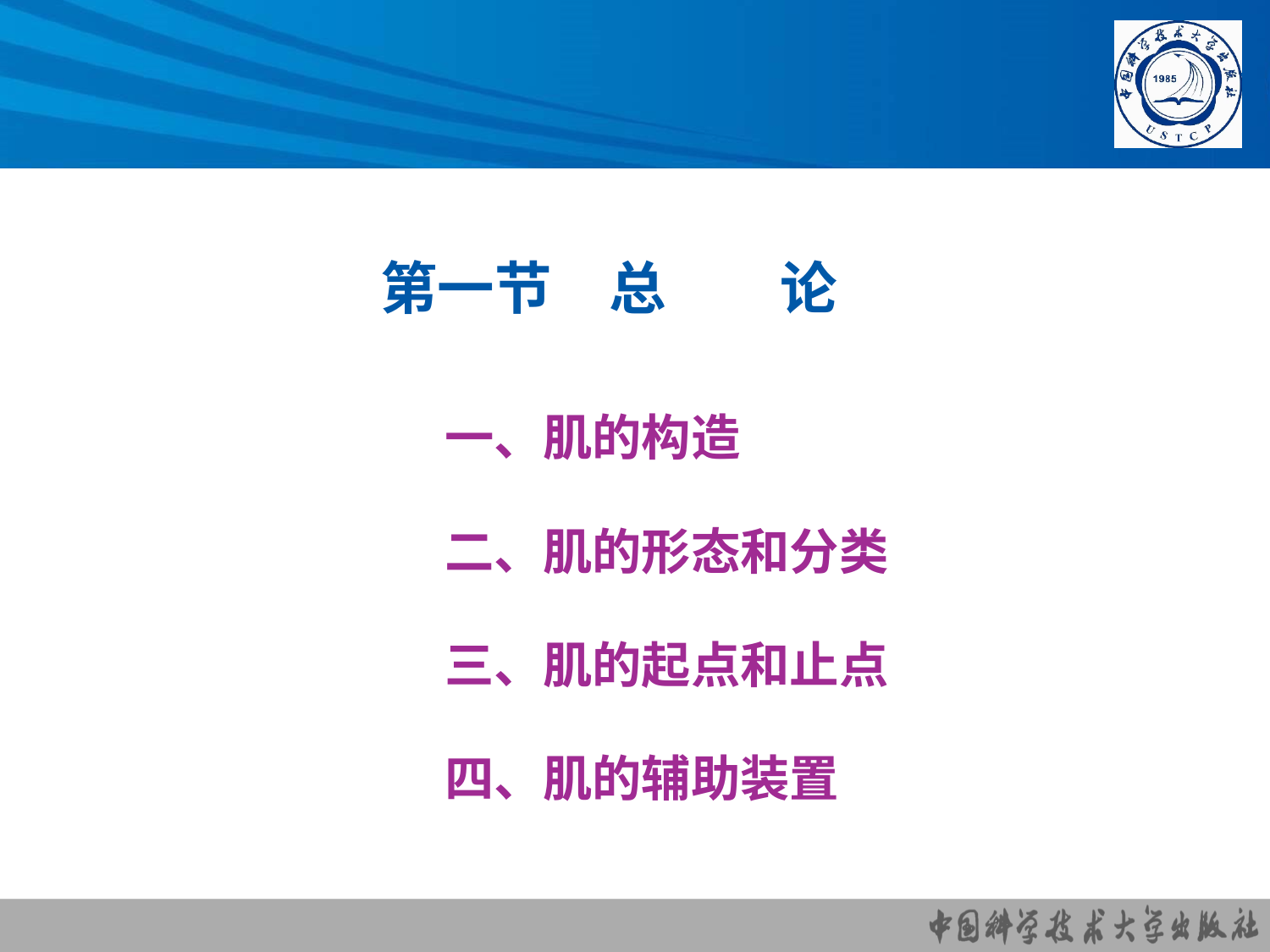

# 第一节　总　　论
一、肌的构造
二、肌的形态和分类
三、肌的起点和止点
四、肌的辅助装置